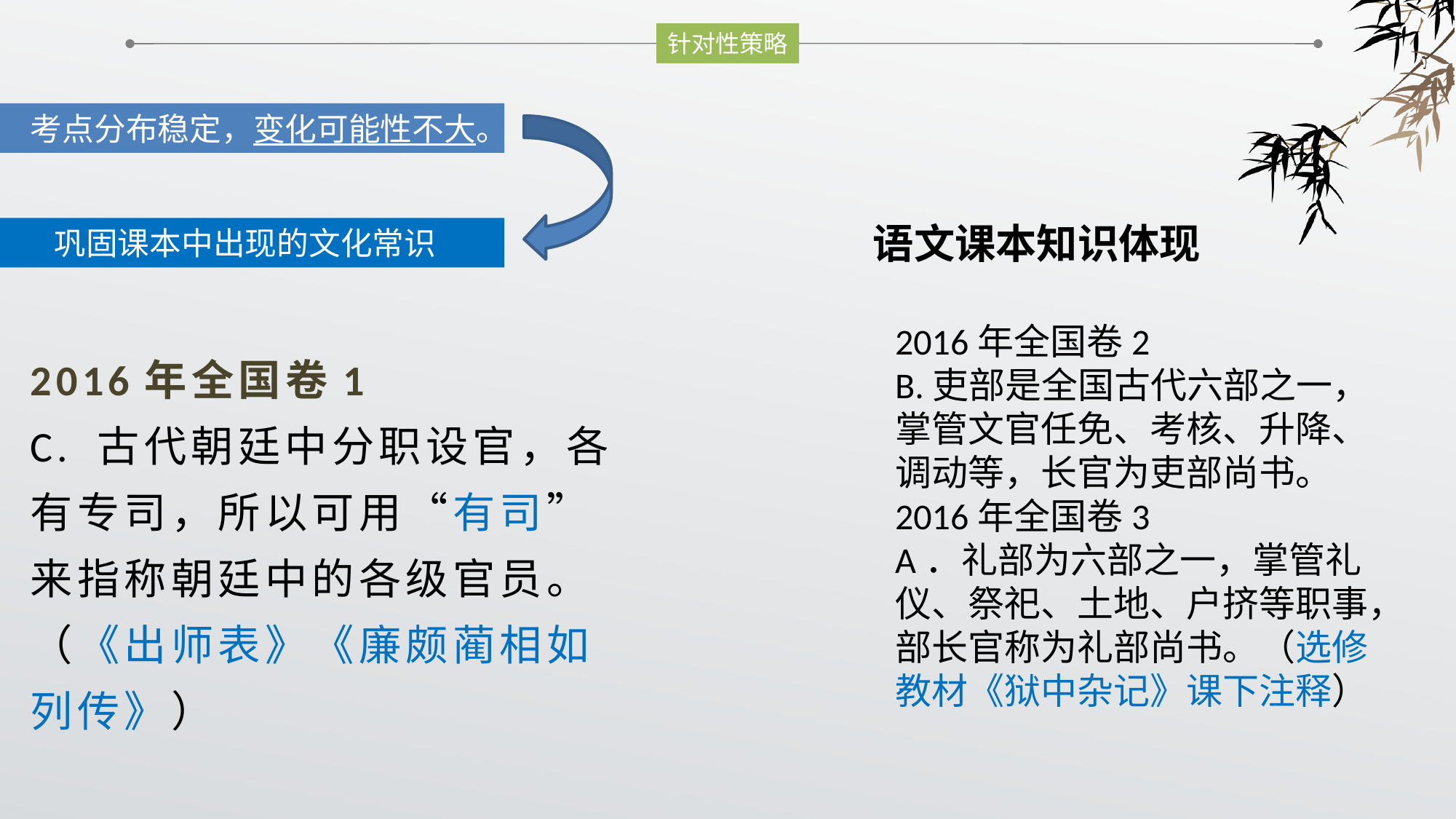

针对性策略

考点分布稳定，变化可能性不大。

           语文课本知识体现
巩固课本中出现的文化常识

2016年全国卷2
B.吏部是全国古代六部之一，掌管文官任免、考核、升降、调动等，长官为吏部尚书。
2016年全国卷3
A．礼部为六部之一，掌管礼仪、祭祀、土地、户挤等职事，部长官称为礼部尚书。（选修教材《狱中杂记》课下注释）
2016年全国卷1
C. 古代朝廷中分职设官，各有专司，所以可用“有司”来指称朝廷中的各级官员。（《出师表》《廉颇蔺相如列传》）